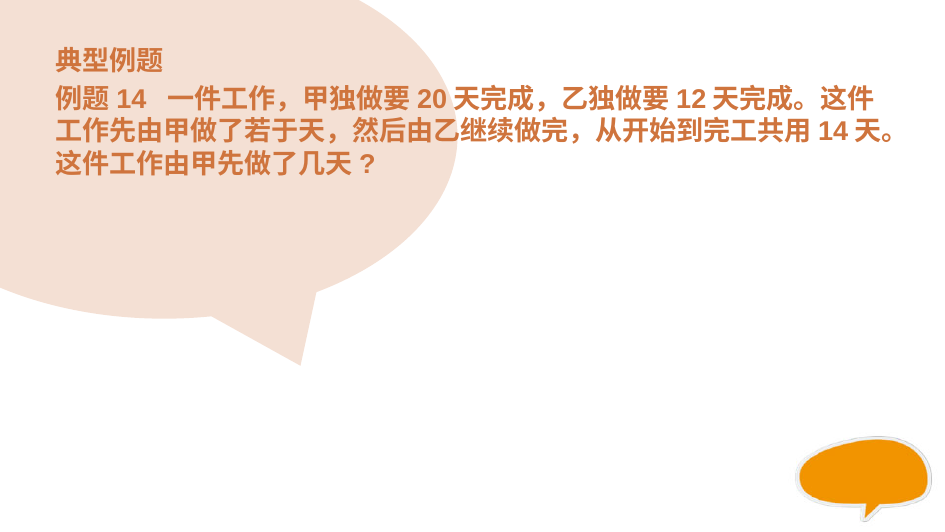

#
典型例题
例题14  一件工作，甲独做要20天完成，乙独做要12天完成。这件工作先由甲做了若于天，然后由乙继续做完，从开始到完工共用14天。这件工作由甲先做了几天?